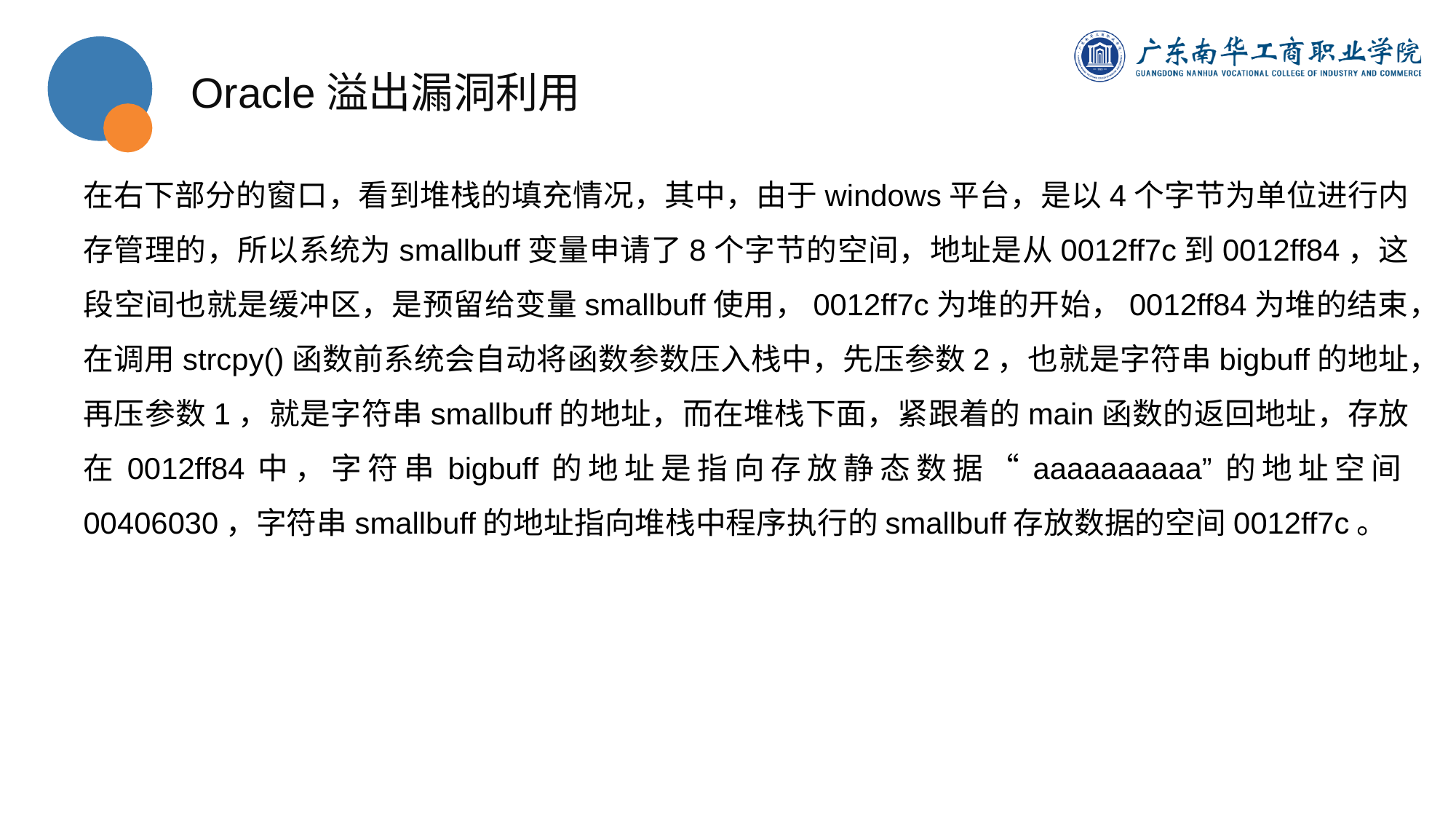

Oracle溢出漏洞利用

在右下部分的窗口，看到堆栈的填充情况，其中，由于windows平台，是以4个字节为单位进行内存管理的，所以系统为smallbuff变量申请了8个字节的空间，地址是从0012ff7c到0012ff84，这段空间也就是缓冲区，是预留给变量smallbuff使用，0012ff7c为堆的开始，0012ff84为堆的结束，在调用strcpy()函数前系统会自动将函数参数压入栈中，先压参数2，也就是字符串bigbuff的地址，再压参数1，就是字符串smallbuff的地址，而在堆栈下面，紧跟着的main函数的返回地址，存放在0012ff84中，字符串bigbuff的地址是指向存放静态数据“aaaaaaaaaa”的地址空间00406030，字符串smallbuff的地址指向堆栈中程序执行的smallbuff存放数据的空间0012ff7c。